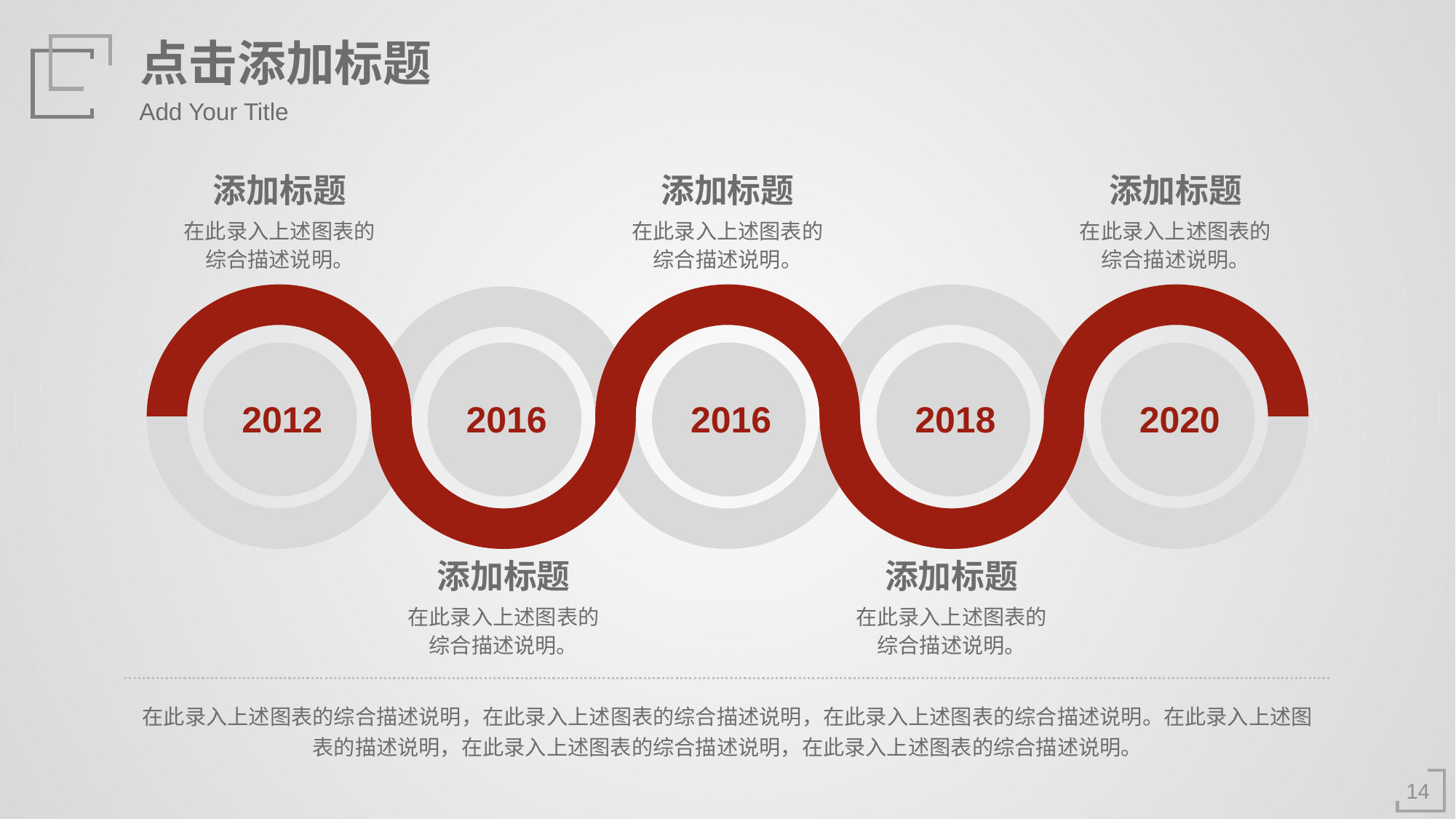

点击添加标题
Add Your Title
添加标题
添加标题
添加标题
在此录入上述图表的综合描述说明。
在此录入上述图表的综合描述说明。
在此录入上述图表的综合描述说明。

2012
2016
2016
2018
2020
添加标题
添加标题
在此录入上述图表的综合描述说明。
在此录入上述图表的综合描述说明。
在此录入上述图表的综合描述说明，在此录入上述图表的综合描述说明，在此录入上述图表的综合描述说明。在此录入上述图表的描述说明，在此录入上述图表的综合描述说明，在此录入上述图表的综合描述说明。